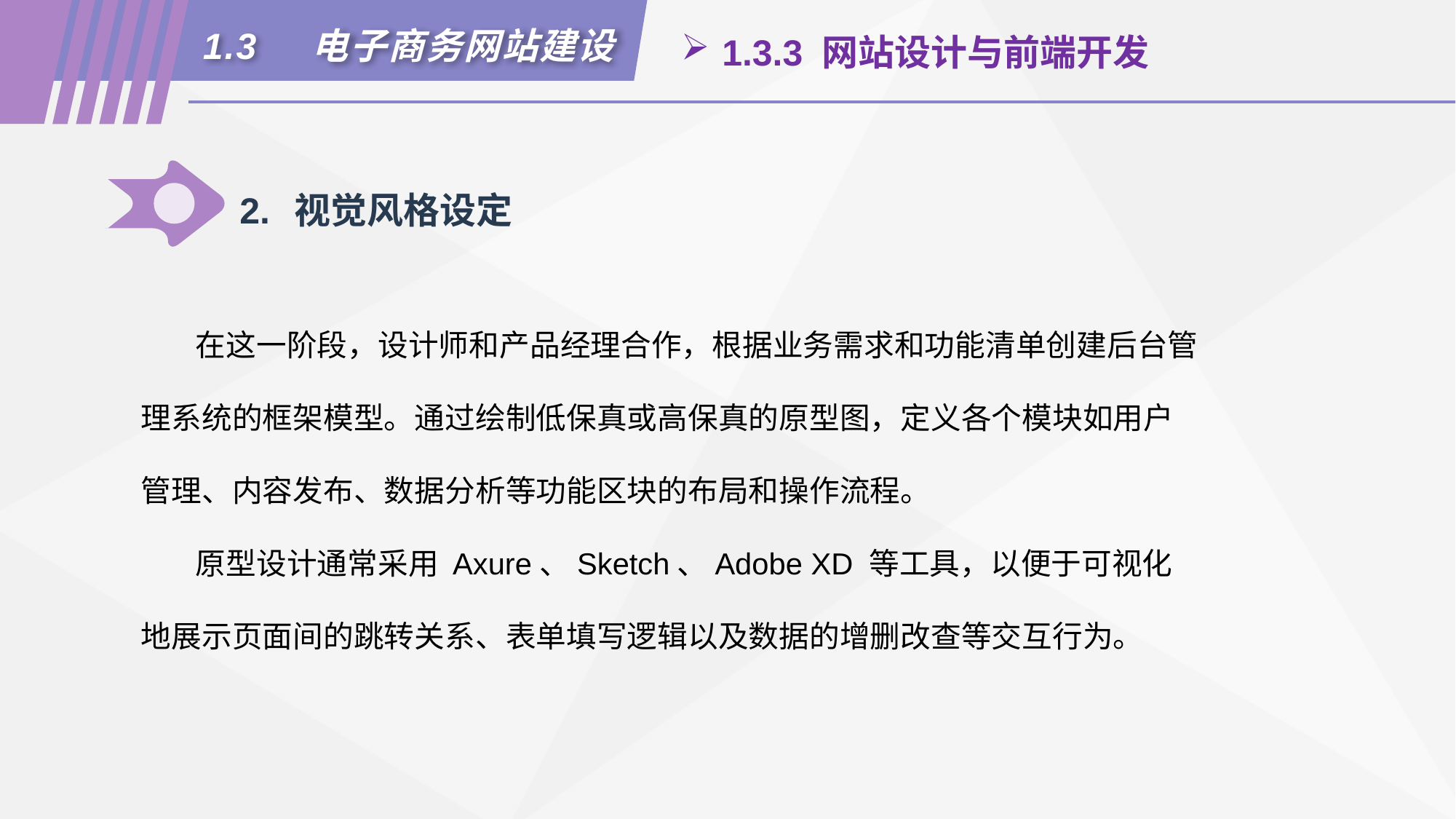

1.3	电子商务网站建设
1.3.3 网站设计与前端开发

2.	视觉风格设定
在这一阶段，设计师和产品经理合作，根据业务需求和功能清单创建后台管理系统的框架模型。通过绘制低保真或高保真的原型图，定义各个模块如用户管理、内容发布、数据分析等功能区块的布局和操作流程。
原型设计通常采用 Axure、Sketch、Adobe XD 等工具，以便于可视化地展示页面间的跳转关系、表单填写逻辑以及数据的增删改查等交互行为。